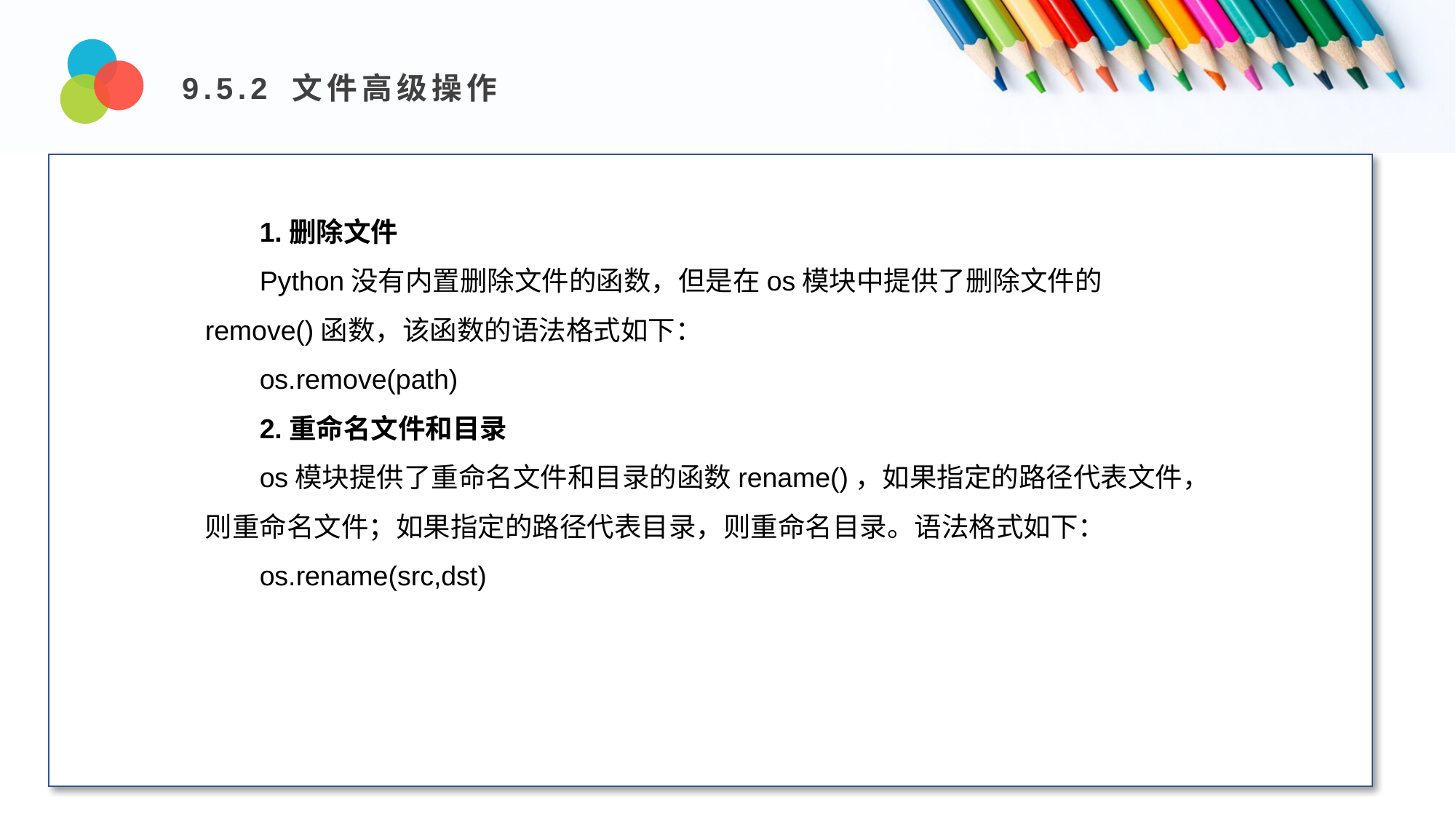

9.5.2 文件高级操作
Design and Production
1.删除文件
Python没有内置删除文件的函数，但是在os模块中提供了删除文件的remove()函数，该函数的语法格式如下：
os.remove(path)
2.重命名文件和目录
os模块提供了重命名文件和目录的函数rename()，如果指定的路径代表文件，则重命名文件；如果指定的路径代表目录，则重命名目录。语法格式如下：
os.rename(src,dst)